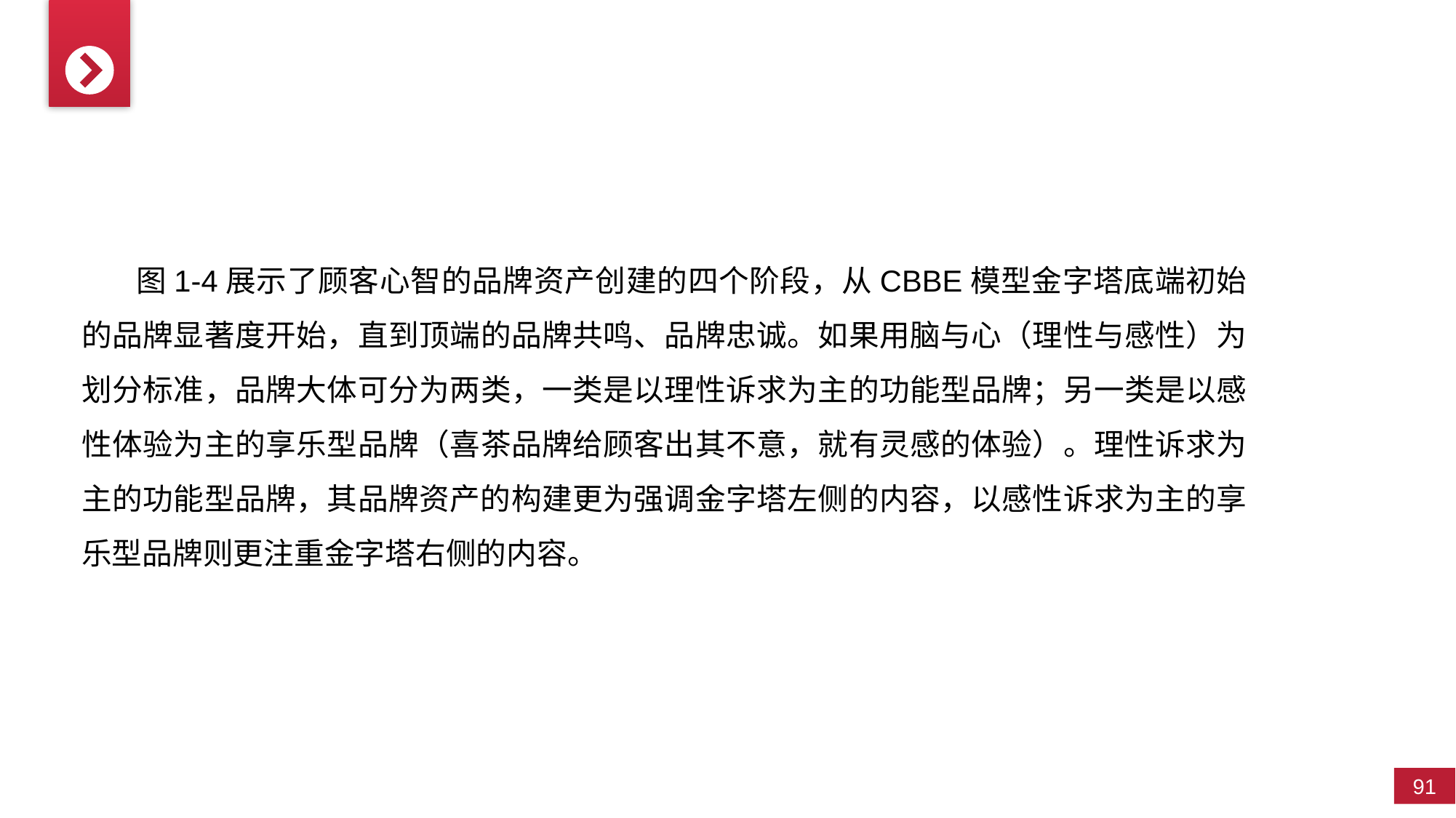

图1-4展示了顾客心智的品牌资产创建的四个阶段，从CBBE模型金字塔底端初始的品牌显著度开始，直到顶端的品牌共鸣、品牌忠诚。如果用脑与心（理性与感性）为划分标准，品牌大体可分为两类，一类是以理性诉求为主的功能型品牌；另一类是以感性体验为主的享乐型品牌（喜茶品牌给顾客出其不意，就有灵感的体验）。理性诉求为主的功能型品牌，其品牌资产的构建更为强调金字塔左侧的内容，以感性诉求为主的享乐型品牌则更注重金字塔右侧的内容。